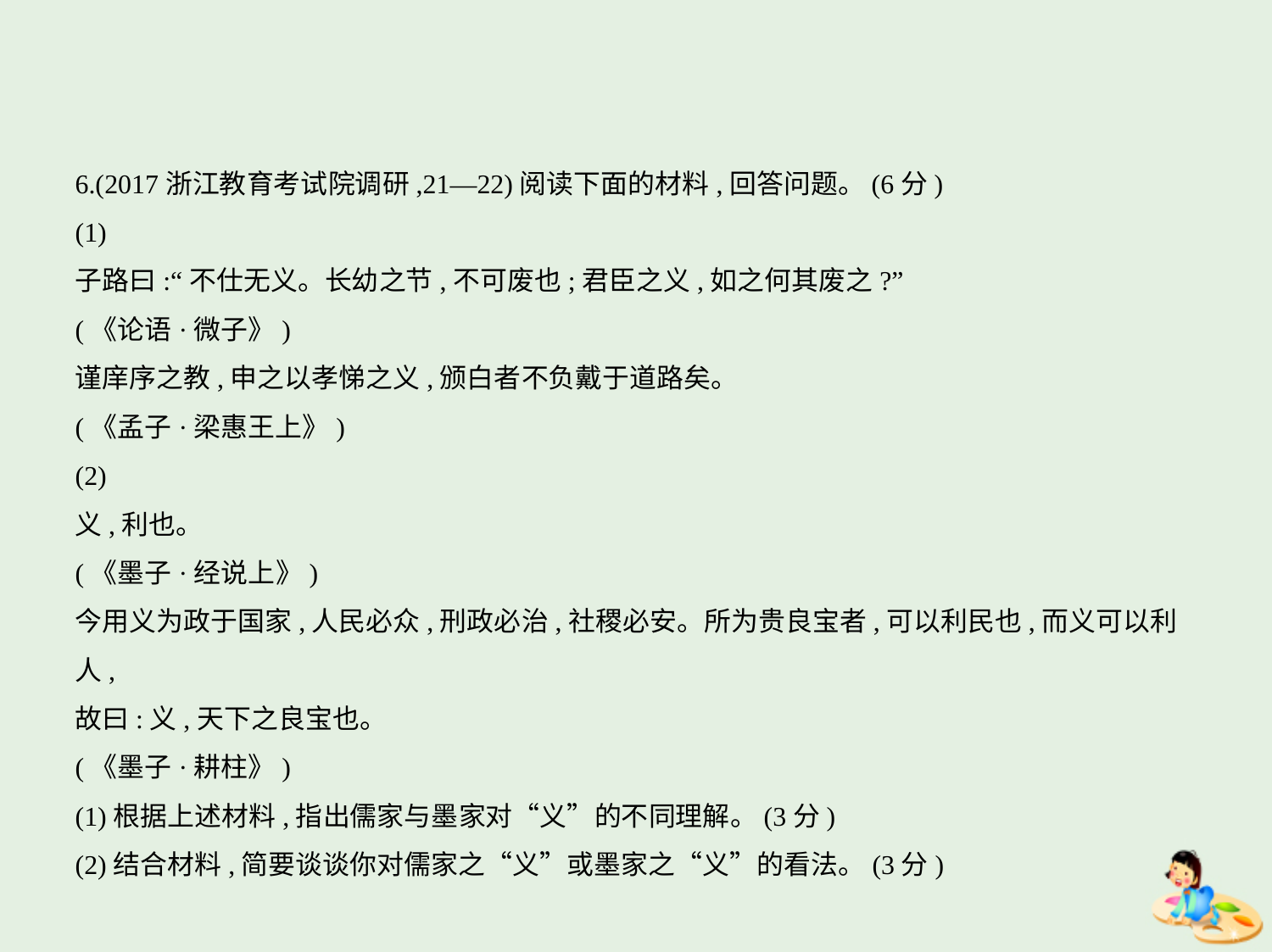

6.(2017浙江教育考试院调研,21—22)阅读下面的材料,回答问题。(6分)
(1)
子路曰:“不仕无义。长幼之节,不可废也;君臣之义,如之何其废之?”
(《论语·微子》)
谨庠序之教,申之以孝悌之义,颁白者不负戴于道路矣。
(《孟子·梁惠王上》)
(2)
义,利也。
(《墨子·经说上》)
今用义为政于国家,人民必众,刑政必治,社稷必安。所为贵良宝者,可以利民也,而义可以利人,
故曰:义,天下之良宝也。
(《墨子·耕柱》)
(1)根据上述材料,指出儒家与墨家对“义”的不同理解。(3分)
(2)结合材料,简要谈谈你对儒家之“义”或墨家之“义”的看法。(3分)